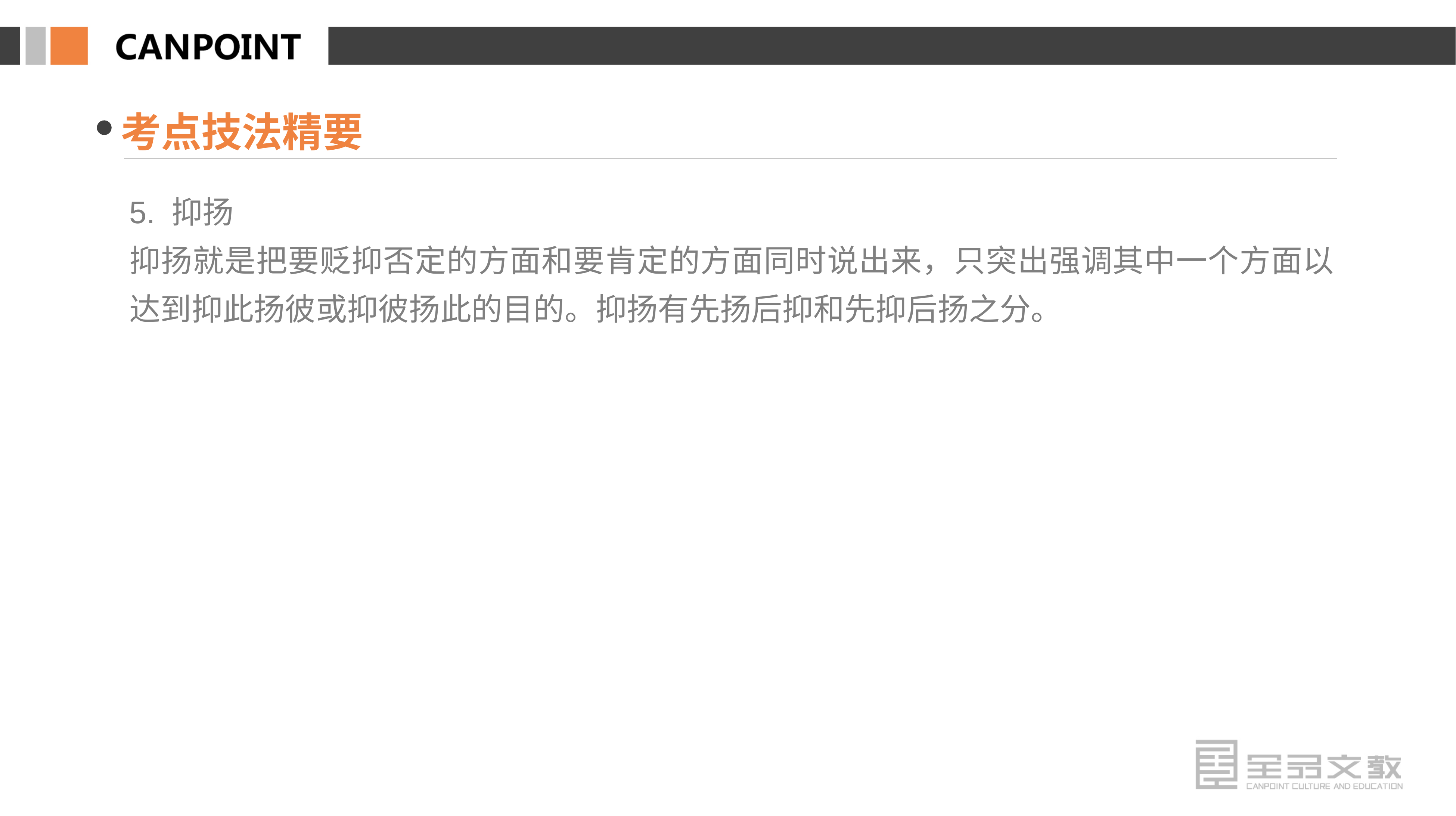

考点技法精要

5. 抑扬
抑扬就是把要贬抑否定的方面和要肯定的方面同时说出来，只突出强调其中一个方面以达到抑此扬彼或抑彼扬此的目的。抑扬有先扬后抑和先抑后扬之分。